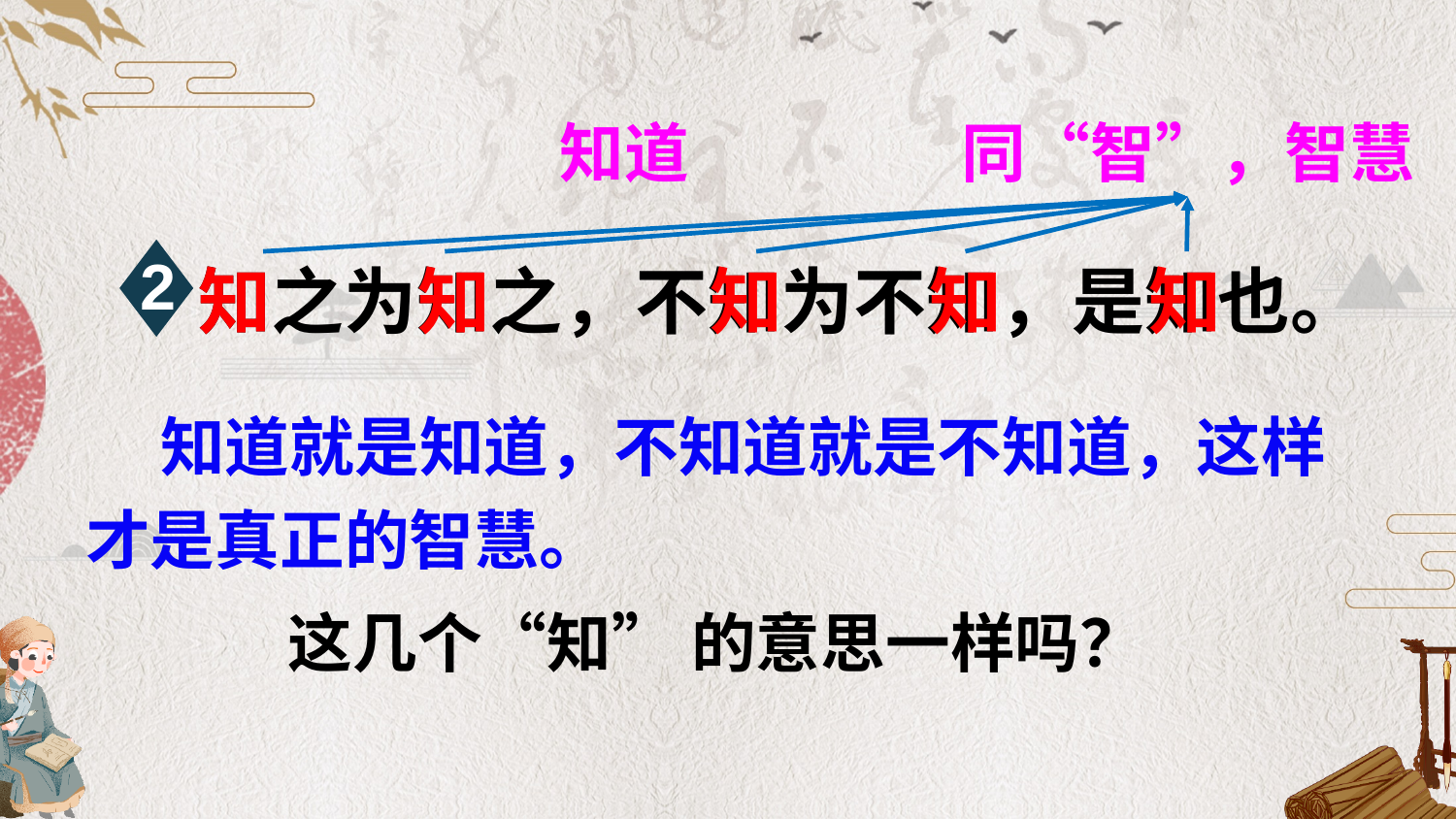

知道
同“智”，智慧
知之为知之，不知为不知，是知也。
知
知
知
知
知
2

    知道就是知道，不知道就是不知道，这样才是真正的智慧。
这几个“知” 的意思一样吗？